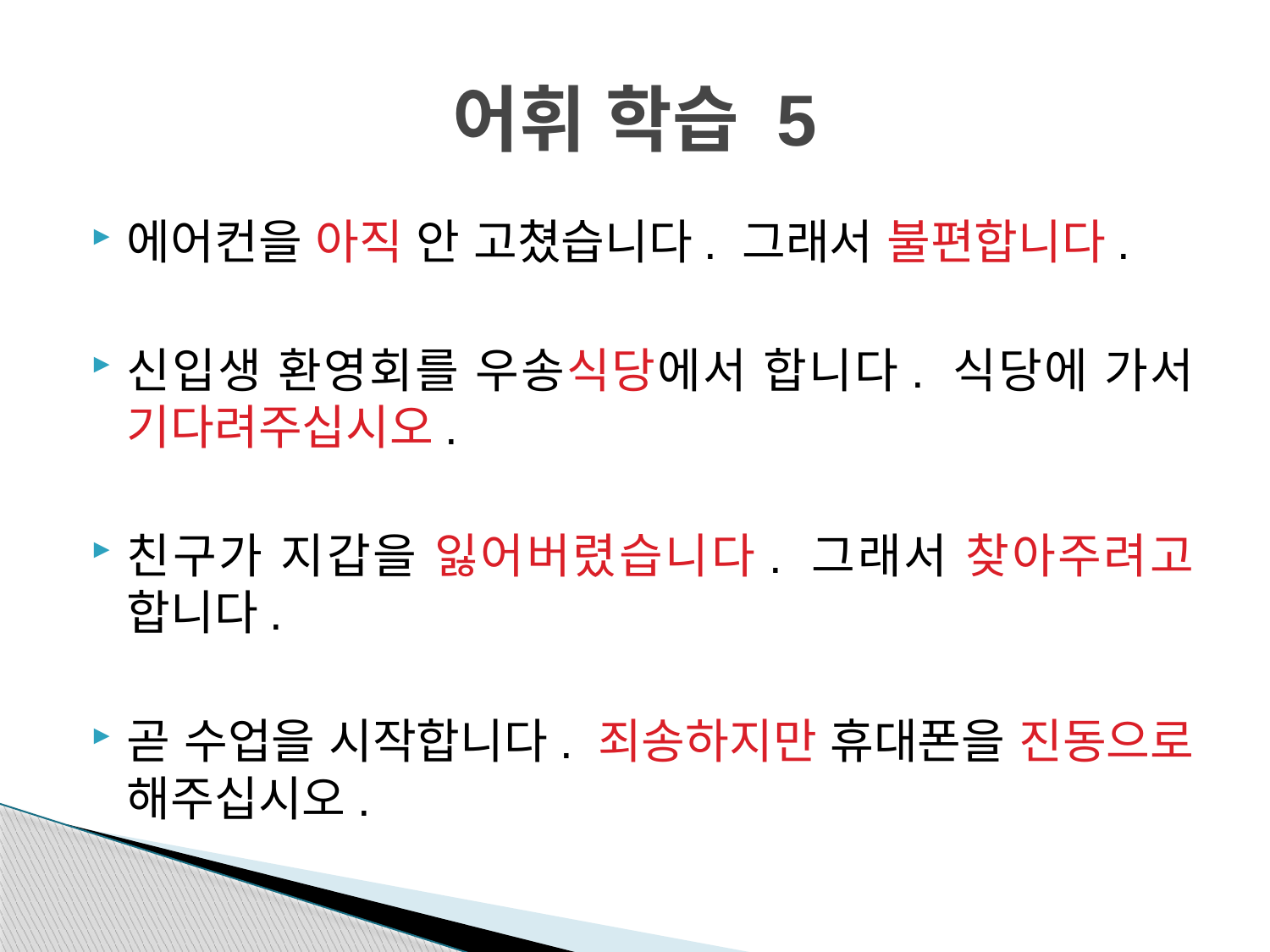

# 어휘 학습 5
에어컨을 아직 안 고쳤습니다. 그래서 불편합니다.

신입생 환영회를 우송식당에서 합니다. 식당에 가서 기다려주십시오.

친구가 지갑을 잃어버렸습니다. 그래서 찾아주려고 합니다.

곧 수업을 시작합니다. 죄송하지만 휴대폰을 진동으로 해주십시오.